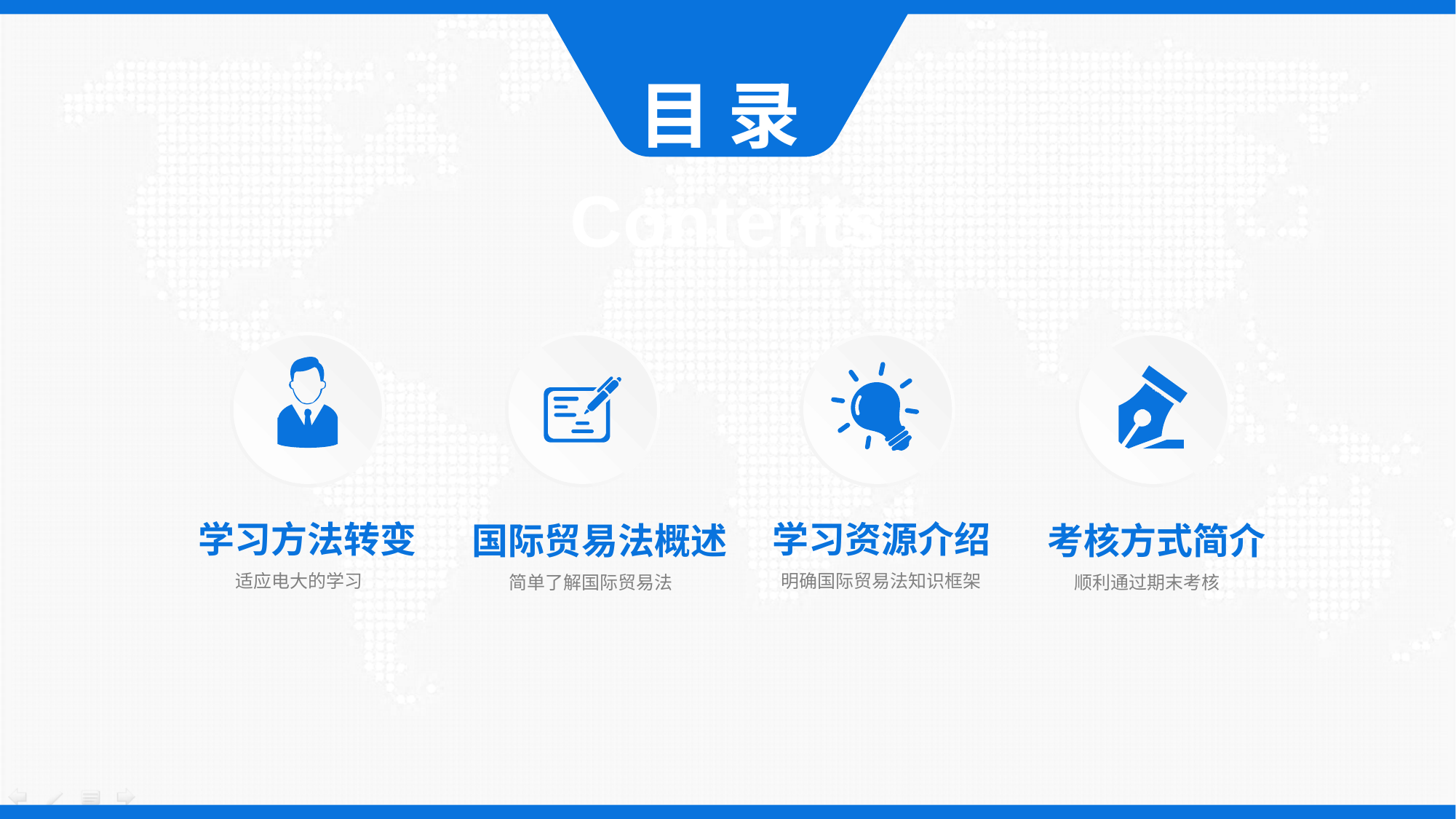

目 录
Contents

学习方法转变
学习资源介绍
国际贸易法概述
考核方式简介
适应电大的学习
明确国际贸易法知识框架
简单了解国际贸易法
顺利通过期末考核